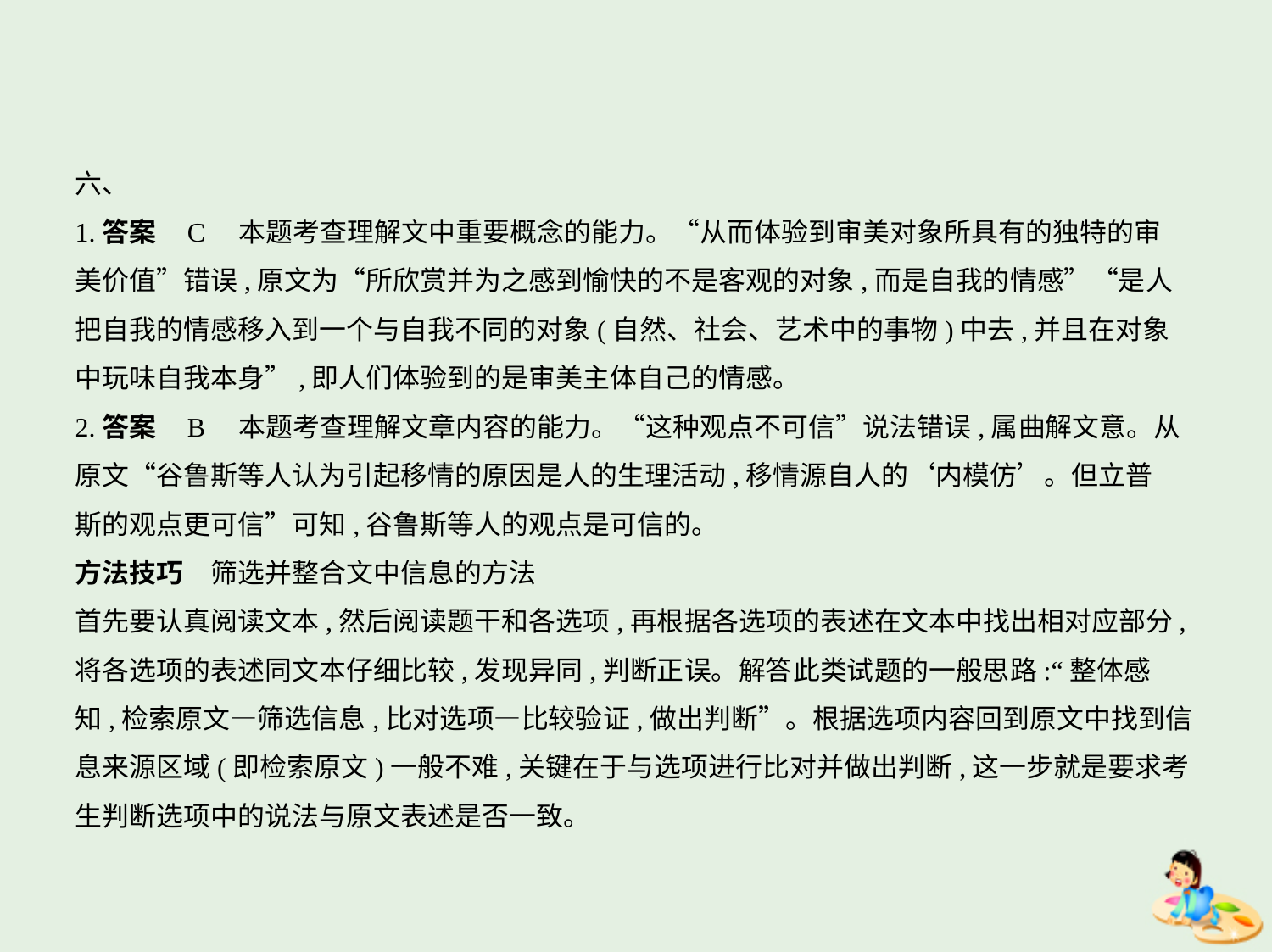

六、
1.答案    C　本题考查理解文中重要概念的能力。“从而体验到审美对象所具有的独特的审
美价值”错误,原文为“所欣赏并为之感到愉快的不是客观的对象,而是自我的情感”“是人
把自我的情感移入到一个与自我不同的对象(自然、社会、艺术中的事物)中去,并且在对象
中玩味自我本身”,即人们体验到的是审美主体自己的情感。
2.答案    B　本题考查理解文章内容的能力。“这种观点不可信”说法错误,属曲解文意。从
原文“谷鲁斯等人认为引起移情的原因是人的生理活动,移情源自人的‘内模仿’。但立普
斯的观点更可信”可知,谷鲁斯等人的观点是可信的。
方法技巧　筛选并整合文中信息的方法
首先要认真阅读文本,然后阅读题干和各选项,再根据各选项的表述在文本中找出相对应部分,
将各选项的表述同文本仔细比较,发现异同,判断正误。解答此类试题的一般思路:“整体感
知,检索原文—筛选信息,比对选项—比较验证,做出判断”。根据选项内容回到原文中找到信
息来源区域(即检索原文)一般不难,关键在于与选项进行比对并做出判断,这一步就是要求考
生判断选项中的说法与原文表述是否一致。